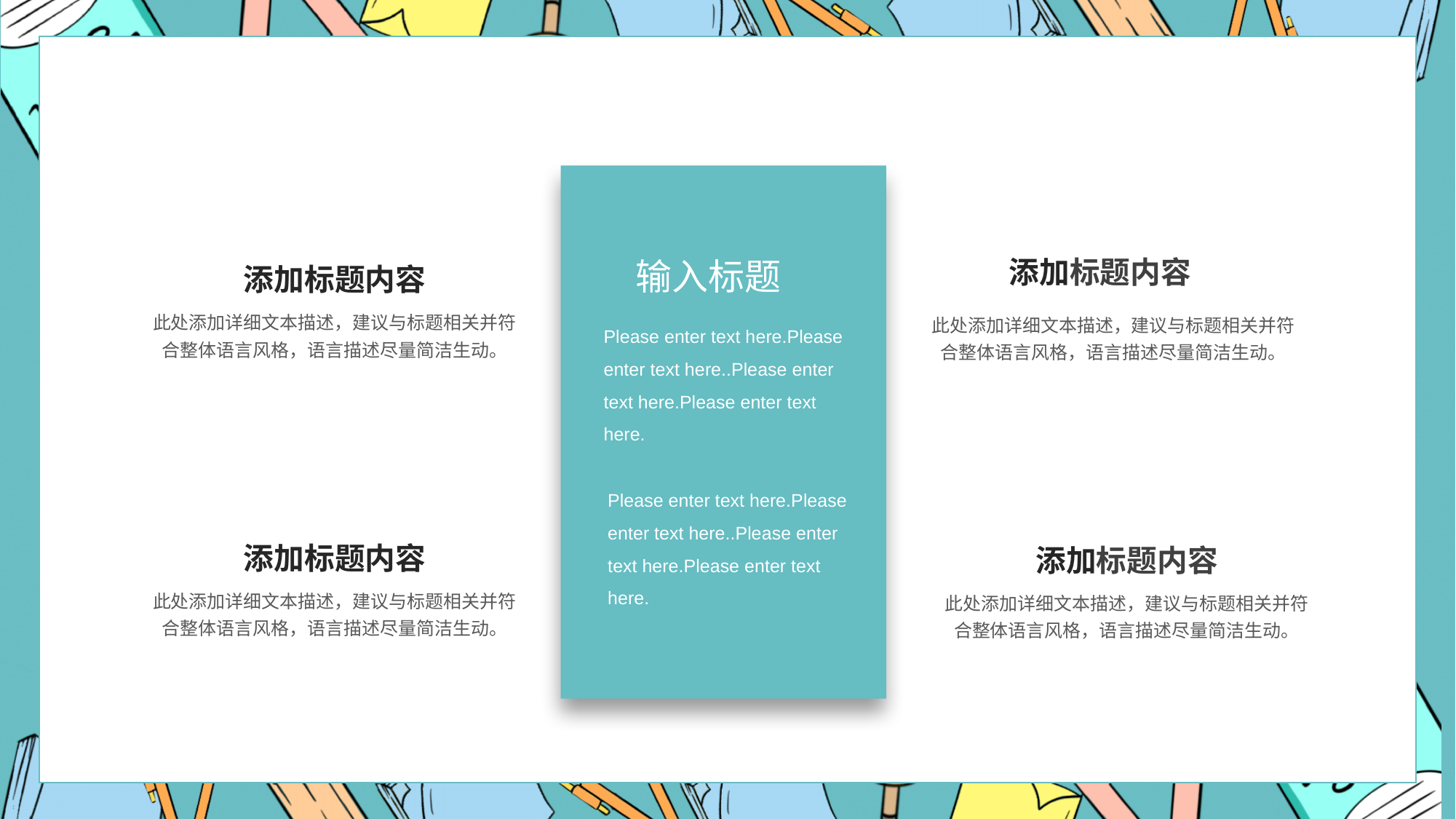

添加标题内容
此处添加详细文本描述，建议与标题相关并符合整体语言风格，语言描述尽量简洁生动。
添加标题内容
此处添加详细文本描述，建议与标题相关并符合整体语言风格，语言描述尽量简洁生动。
输入标题
添加标题内容
此处添加详细文本描述，建议与标题相关并符合整体语言风格，语言描述尽量简洁生动。
Please enter text here.Please enter text here..Please enter text here.Please enter text here.
Please enter text here.Please enter text here..Please enter text here.Please enter text here.
添加标题内容
此处添加详细文本描述，建议与标题相关并符合整体语言风格，语言描述尽量简洁生动。